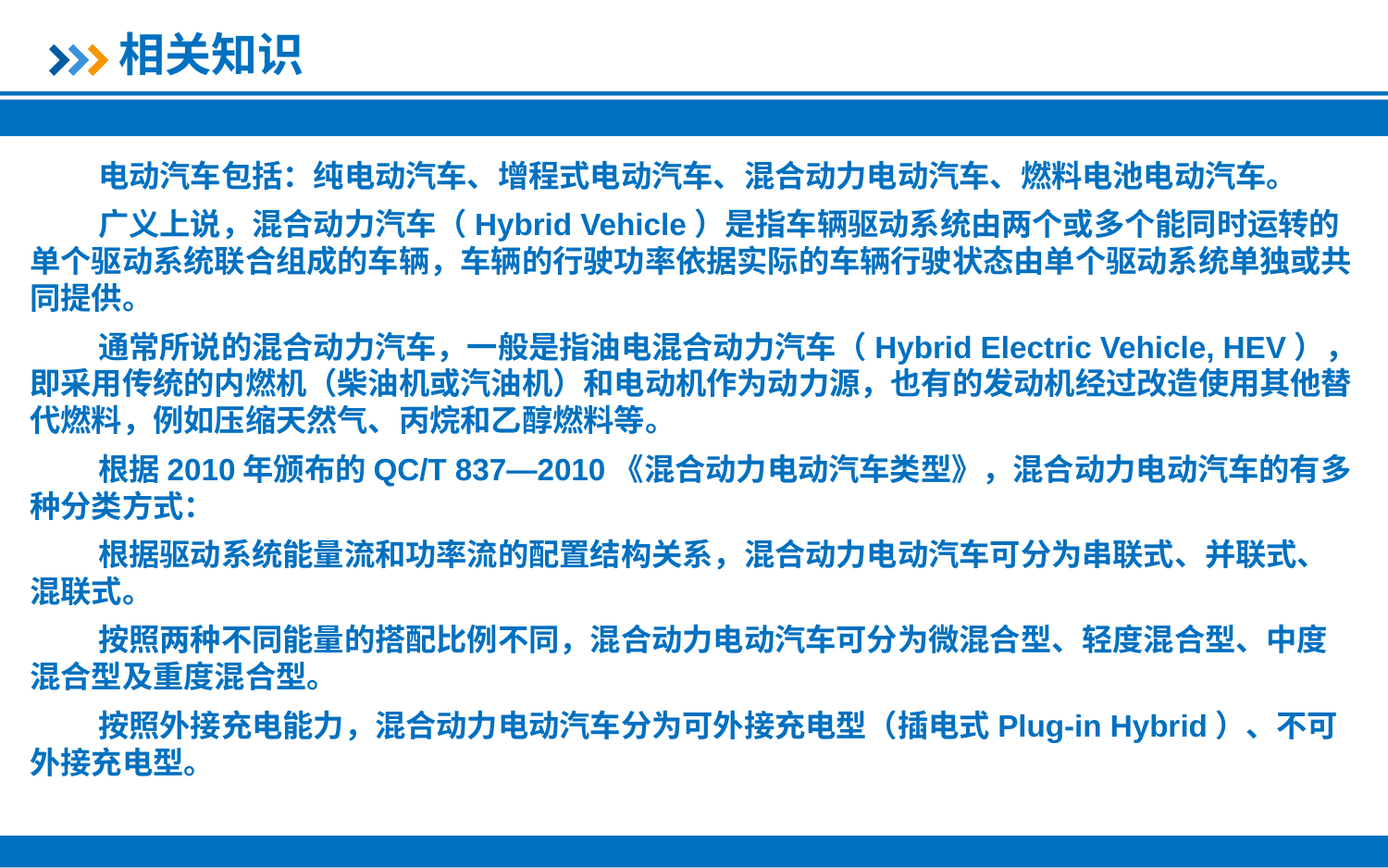

相关知识
电动汽车包括：纯电动汽车、增程式电动汽车、混合动力电动汽车、燃料电池电动汽车。
广义上说，混合动力汽车（Hybrid Vehicle）是指车辆驱动系统由两个或多个能同时运转的单个驱动系统联合组成的车辆，车辆的行驶功率依据实际的车辆行驶状态由单个驱动系统单独或共同提供。
通常所说的混合动力汽车，一般是指油电混合动力汽车（Hybrid Electric Vehicle, HEV），即采用传统的内燃机（柴油机或汽油机）和电动机作为动力源，也有的发动机经过改造使用其他替代燃料，例如压缩天然气、丙烷和乙醇燃料等。
根据2010年颁布的QC/T 837—2010《混合动力电动汽车类型》，混合动力电动汽车的有多种分类方式：
根据驱动系统能量流和功率流的配置结构关系，混合动力电动汽车可分为串联式、并联式、混联式。
按照两种不同能量的搭配比例不同，混合动力电动汽车可分为微混合型、轻度混合型、中度混合型及重度混合型。
按照外接充电能力，混合动力电动汽车分为可外接充电型（插电式Plug-in Hybrid）、不可外接充电型。